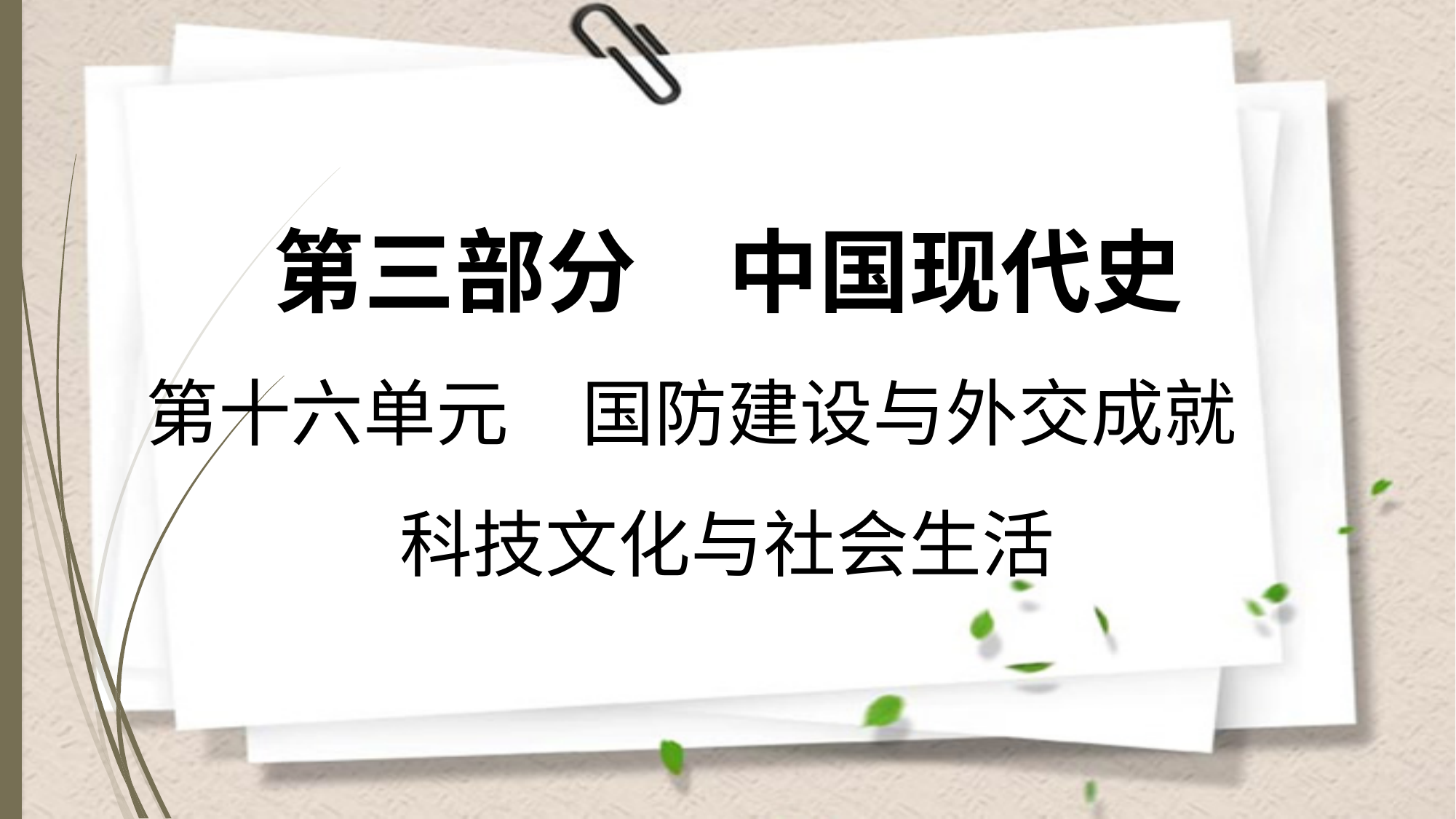

第三部分　中国现代史
第十六单元　国防建设与外交成就
科技文化与社会生活